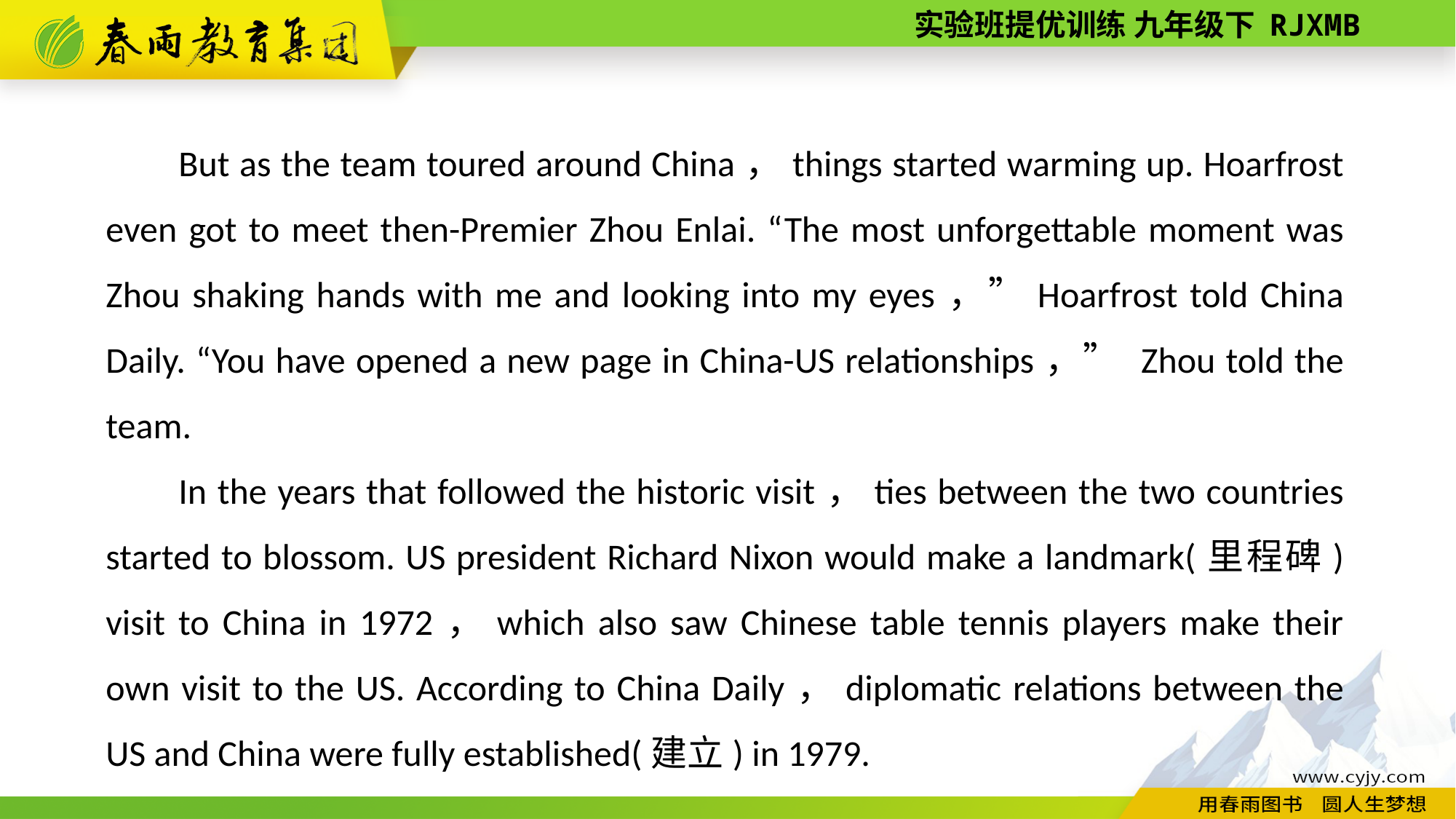

But as the team toured around China，things started warming up. Hoarfrost even got to meet then-­Premier Zhou Enlai. “The most unforgettable moment was Zhou shaking hands with me and looking into my eyes，”Hoarfrost told China Daily. “You have opened a new page in China-­US relationships，” Zhou told the team.
In the years that followed the historic visit，ties between the two countries started to blossom. US president Richard Nixon would make a landmark(里程碑) visit to China in 1972，which also saw Chinese table tennis players make their own visit to the US. According to China Daily，diplomatic relations between the US and China were fully established(建立) in 1979.